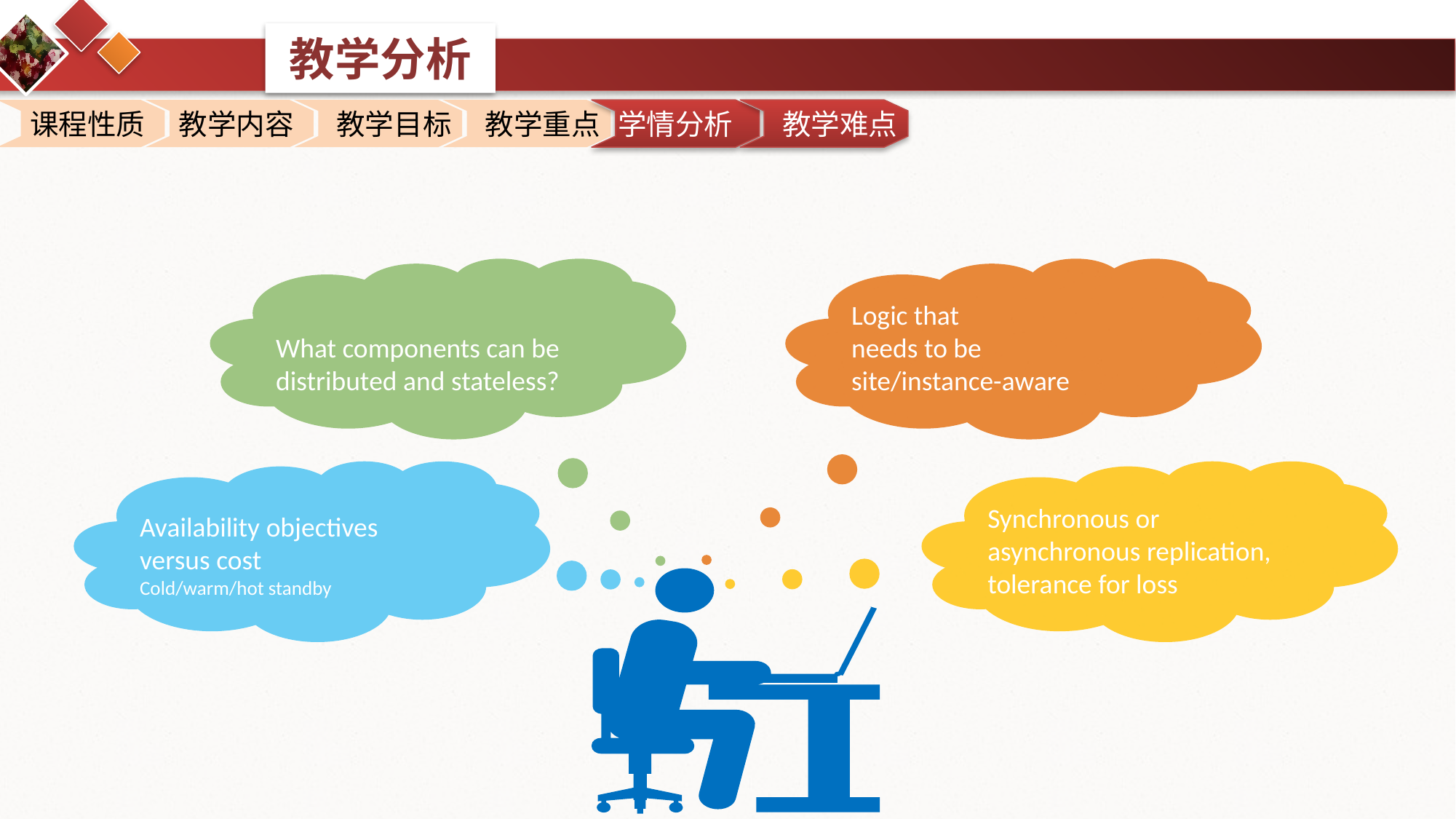

课程性质
 教学内容
教学目标
教学重点
学情分析
学情分析
教学难点
教学难点
What components can be distributed and stateless?
Logic that
needs to be
site/instance-aware
Availability objectives
versus cost
Cold/warm/hot standby
Synchronous or
asynchronous replication,
tolerance for loss